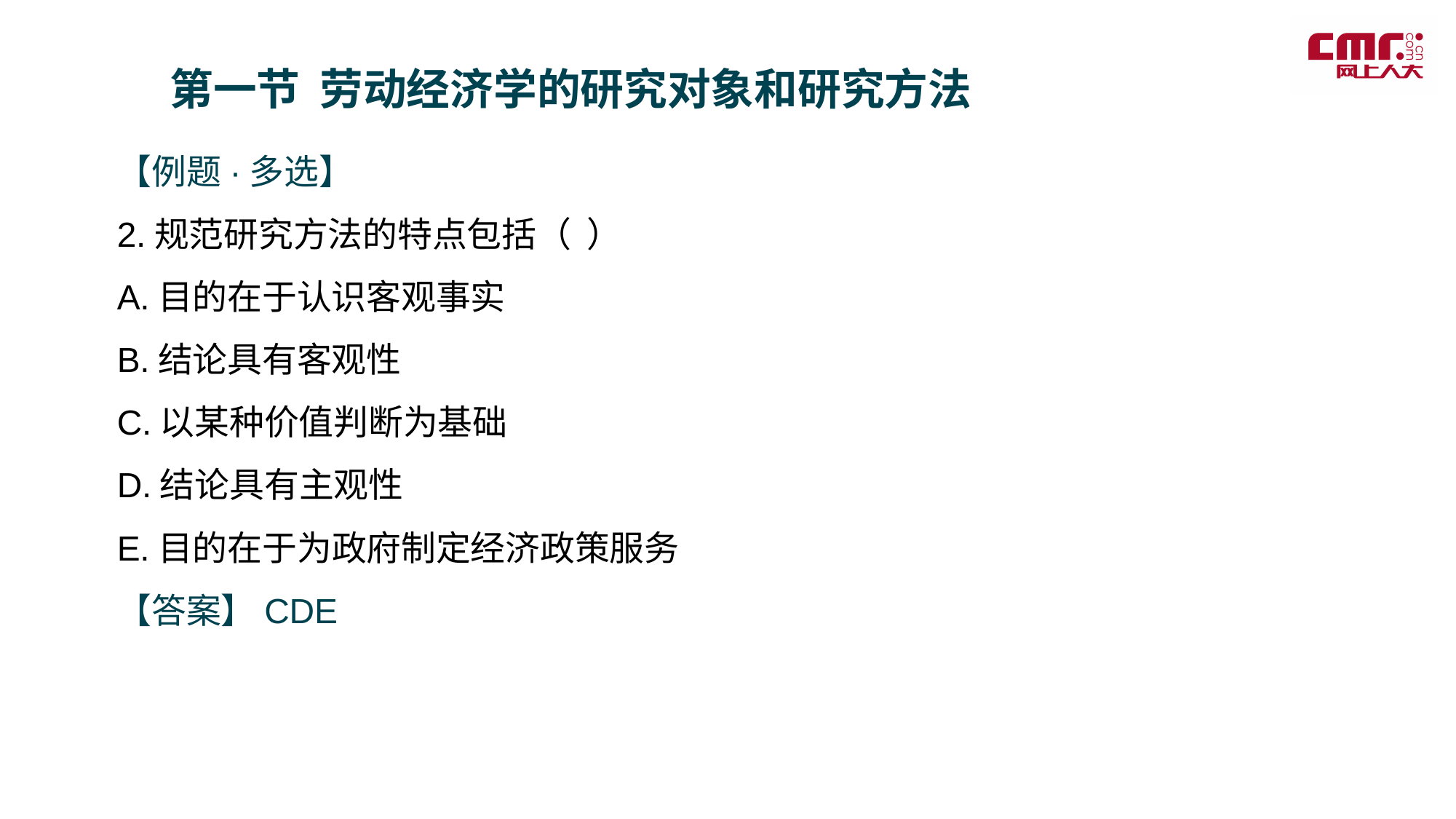

第一节  劳动经济学的研究对象和研究方法
【例题·多选】
2.规范研究方法的特点包括（  ）
A.目的在于认识客观事实
B.结论具有客观性
C.以某种价值判断为基础
D.结论具有主观性
E.目的在于为政府制定经济政策服务
【答案】CDE